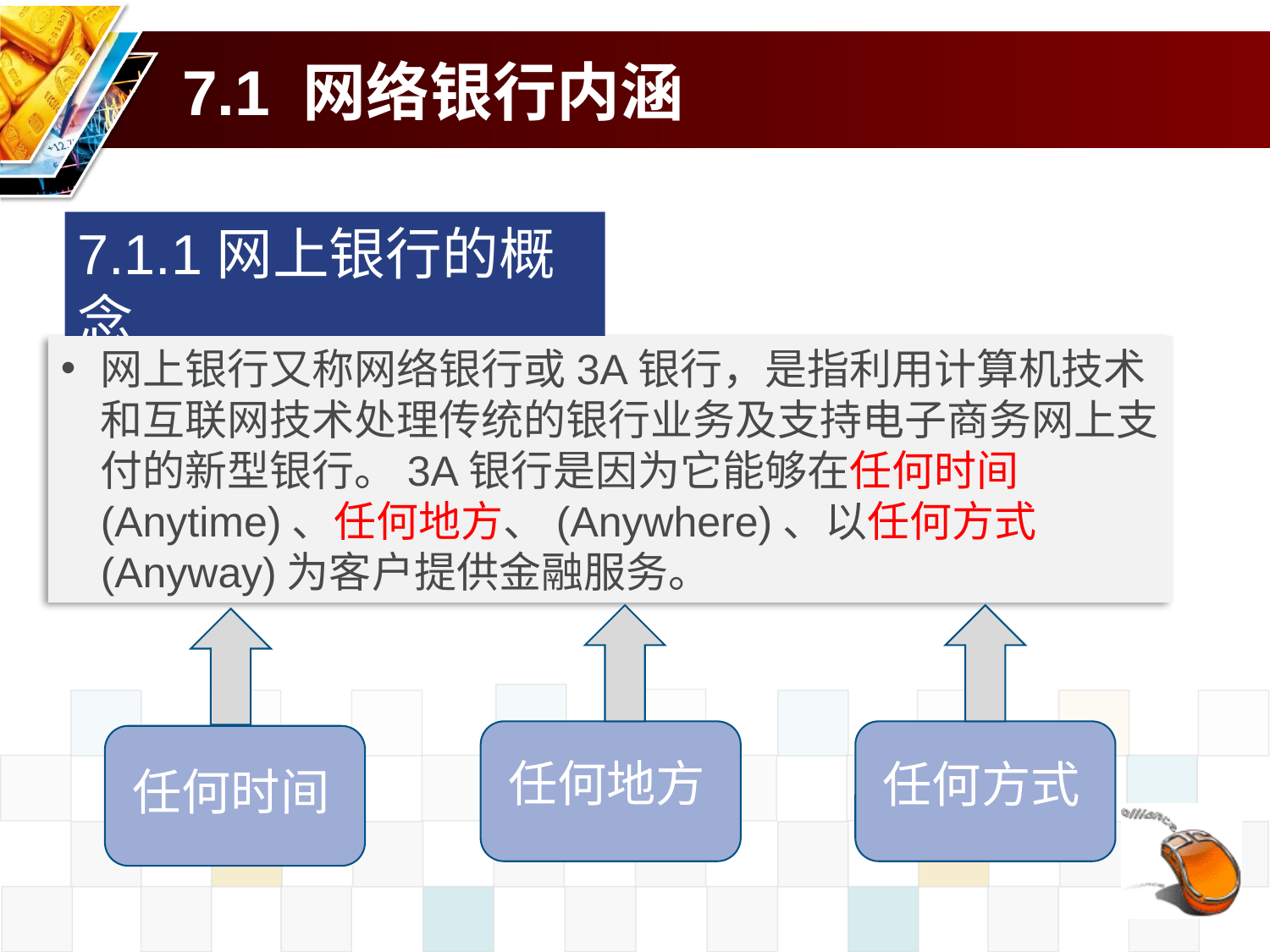

# 7.1 网络银行内涵
7.1.1网上银行的概念
网上银行又称网络银行或3A银行，是指利用计算机技术和互联网技术处理传统的银行业务及支持电子商务网上支付的新型银行。3A银行是因为它能够在任何时间(Anytime)、任何地方、(Anywhere)、以任何方式(Anyway)为客户提供金融服务。

任何地方
任何方式
任何时间